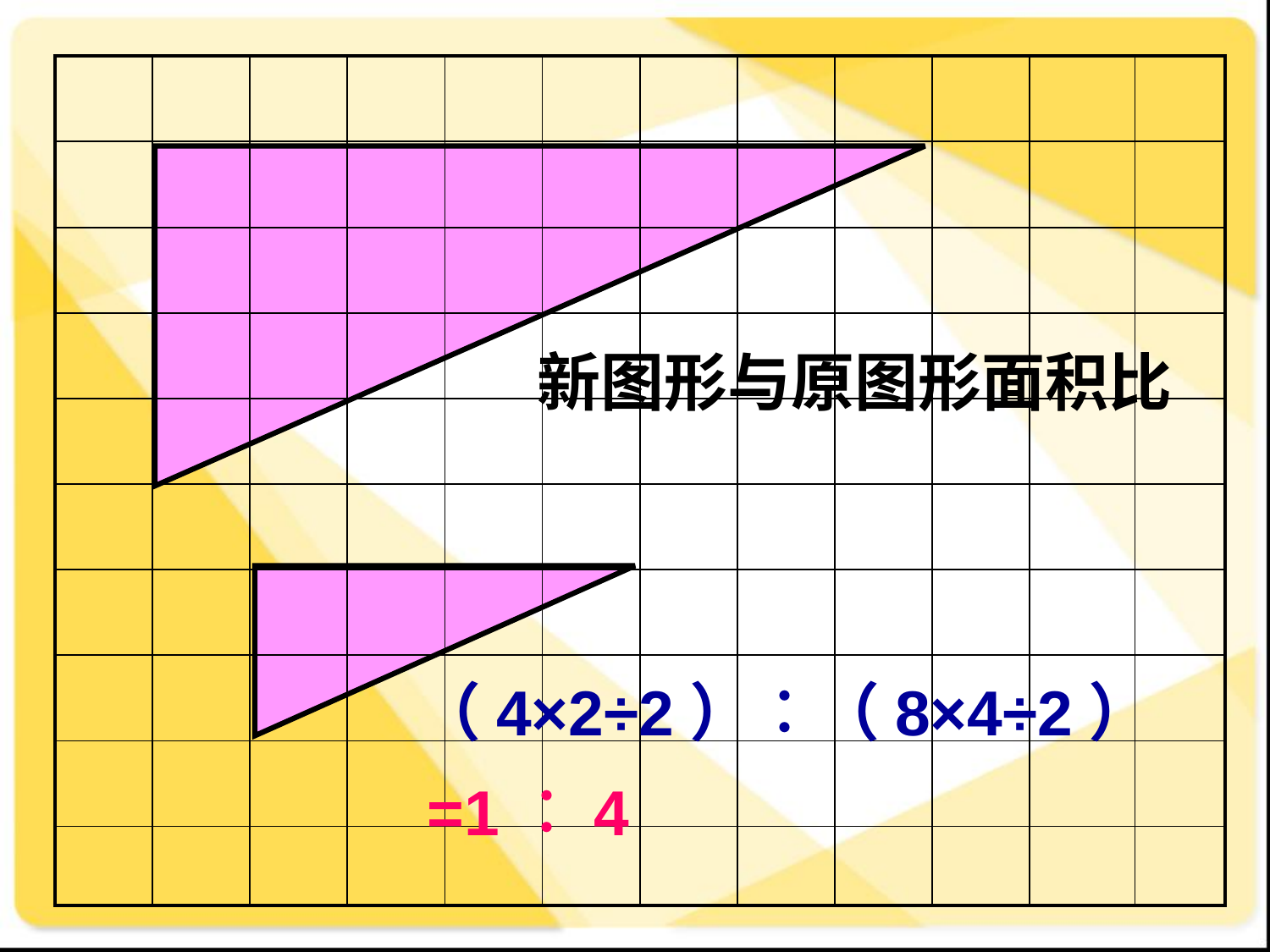

|  |  |  |  |  |  |  |  |  |  |  |  |
| --- | --- | --- | --- | --- | --- | --- | --- | --- | --- | --- | --- |
|  |  |  |  |  |  |  |  |  |  |  |  |
|  |  |  |  |  |  |  |  |  |  |  |  |
|  |  |  |  |  |  |  |  |  |  |  |  |
|  |  |  |  |  |  |  |  |  |  |  |  |
|  |  |  |  |  |  |  |  |  |  |  |  |
|  |  |  |  |  |  |  |  |  |  |  |  |
|  |  |  |  |  |  |  |  |  |  |  |  |
|  |  |  |  |  |  |  |  |  |  |  |  |
|  |  |  |  |  |  |  |  |  |  |  |  |

新图形与原图形面积比

（4×2÷2）︰（8×4÷2）
=1︰4